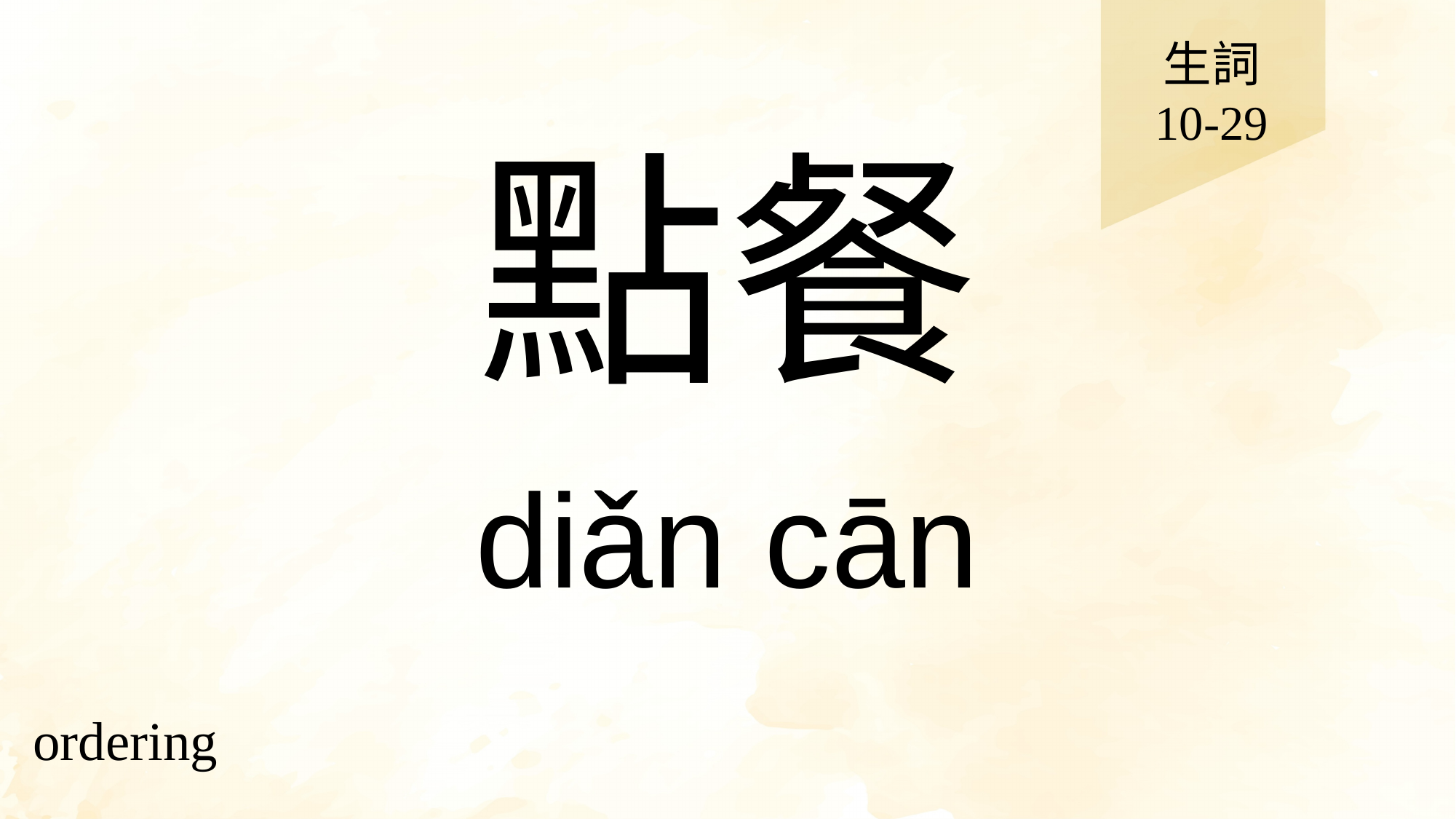

生詞
10-29
# 點餐
diǎn cān
ordering